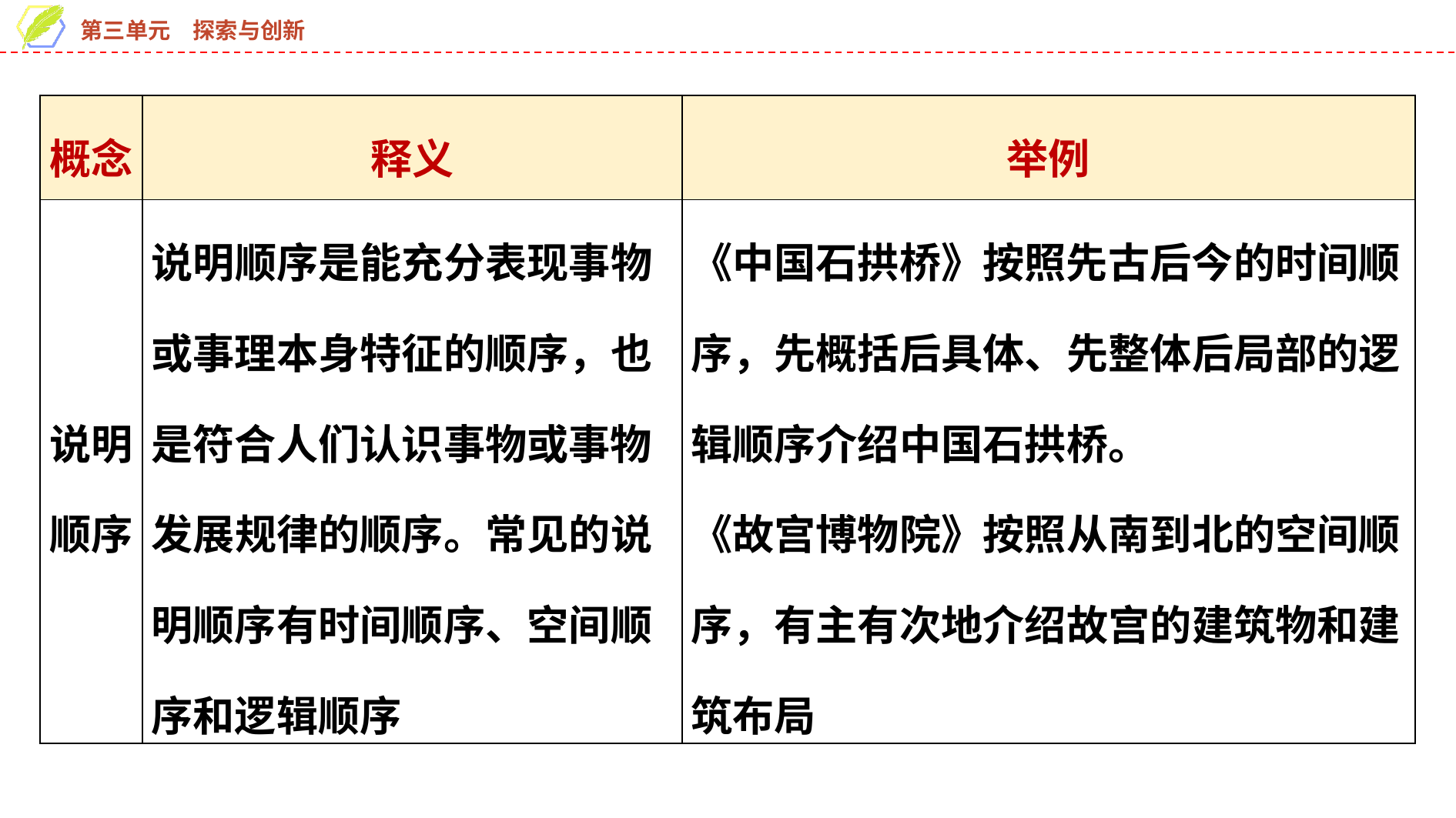

| 概念 | 释义 | 举例 |
| --- | --- | --- |
| 说明 顺序 | 说明顺序是能充分表现事物或事理本身特征的顺序，也是符合人们认识事物或事物发展规律的顺序。常见的说明顺序有时间顺序、空间顺序和逻辑顺序 | 《中国石拱桥》按照先古后今的时间顺序，先概括后具体、先整体后局部的逻辑顺序介绍中国石拱桥。 《故宫博物院》按照从南到北的空间顺序，有主有次地介绍故宫的建筑物和建筑布局 |